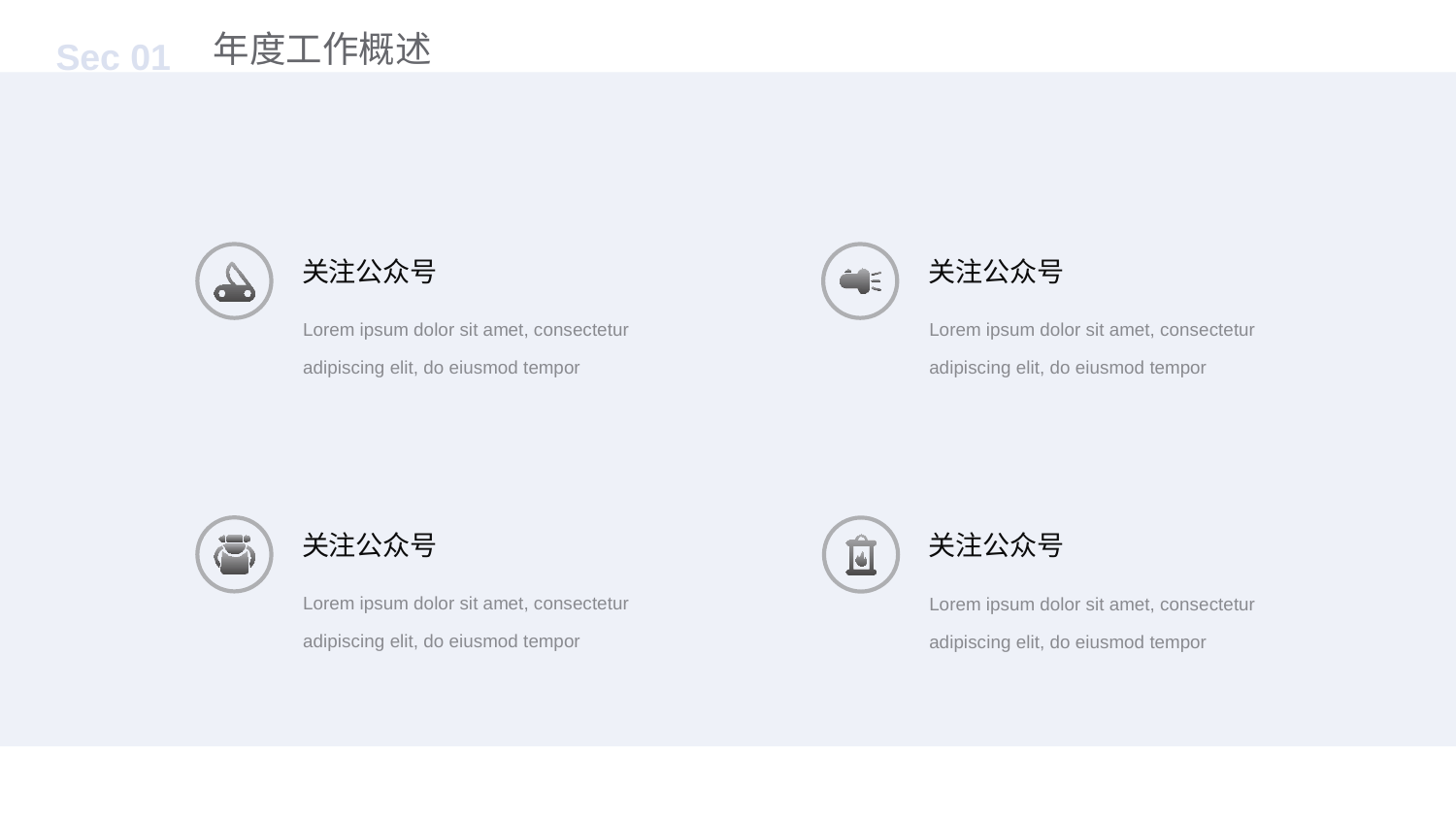

年度工作概述
Sec 01
关注公众号
关注公众号

Lorem ipsum dolor sit amet, consectetur adipiscing elit, do eiusmod tempor
Lorem ipsum dolor sit amet, consectetur adipiscing elit, do eiusmod tempor
关注公众号
关注公众号

Lorem ipsum dolor sit amet, consectetur adipiscing elit, do eiusmod tempor
Lorem ipsum dolor sit amet, consectetur adipiscing elit, do eiusmod tempor